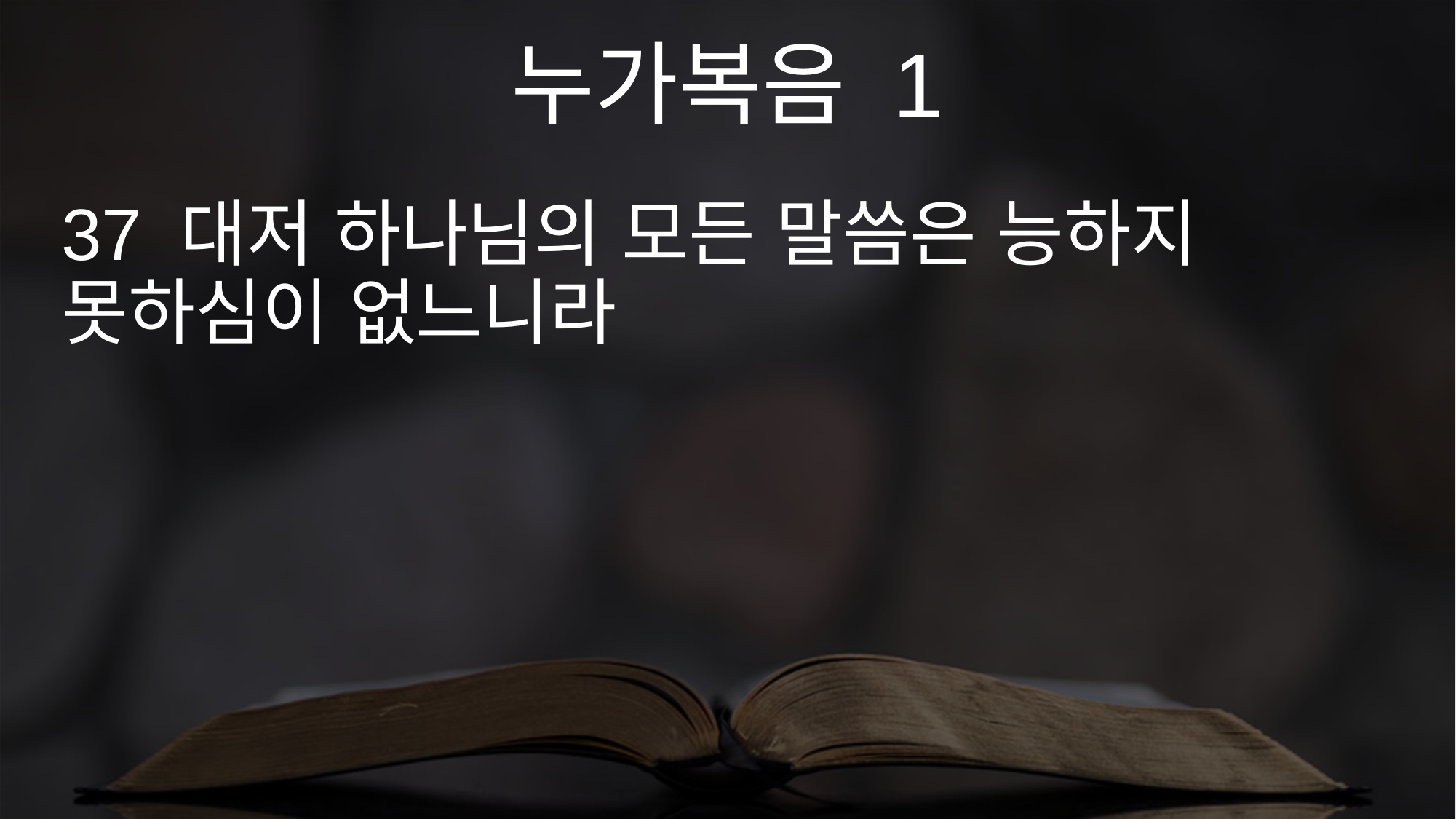

누가복음 1
37 대저 하나님의 모든 말씀은 능하지 못하심이 없느니라